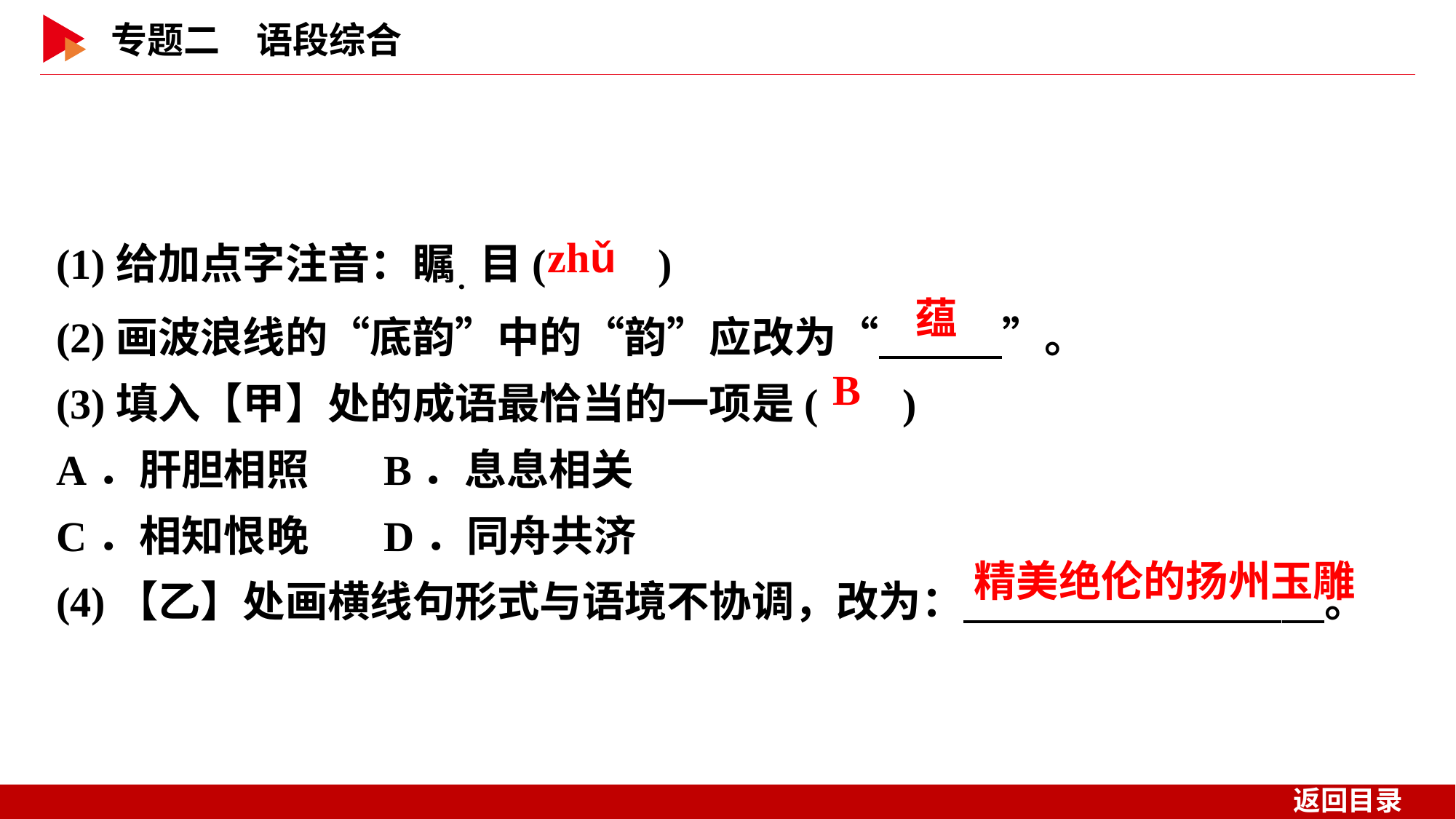

(1)给加点字注音：瞩．目(          )
(2)画波浪线的“底韵”中的“韵”应改为“　    　”。
(3)填入【甲】处的成语最恰当的一项是(        )
A．肝胆相照	B．息息相关
C．相知恨晚	D．同舟共济
(4)【乙】处画横线句形式与语境不协调，改为：                                 　。
 zhǔ
蕴
   B
精美绝伦的扬州玉雕